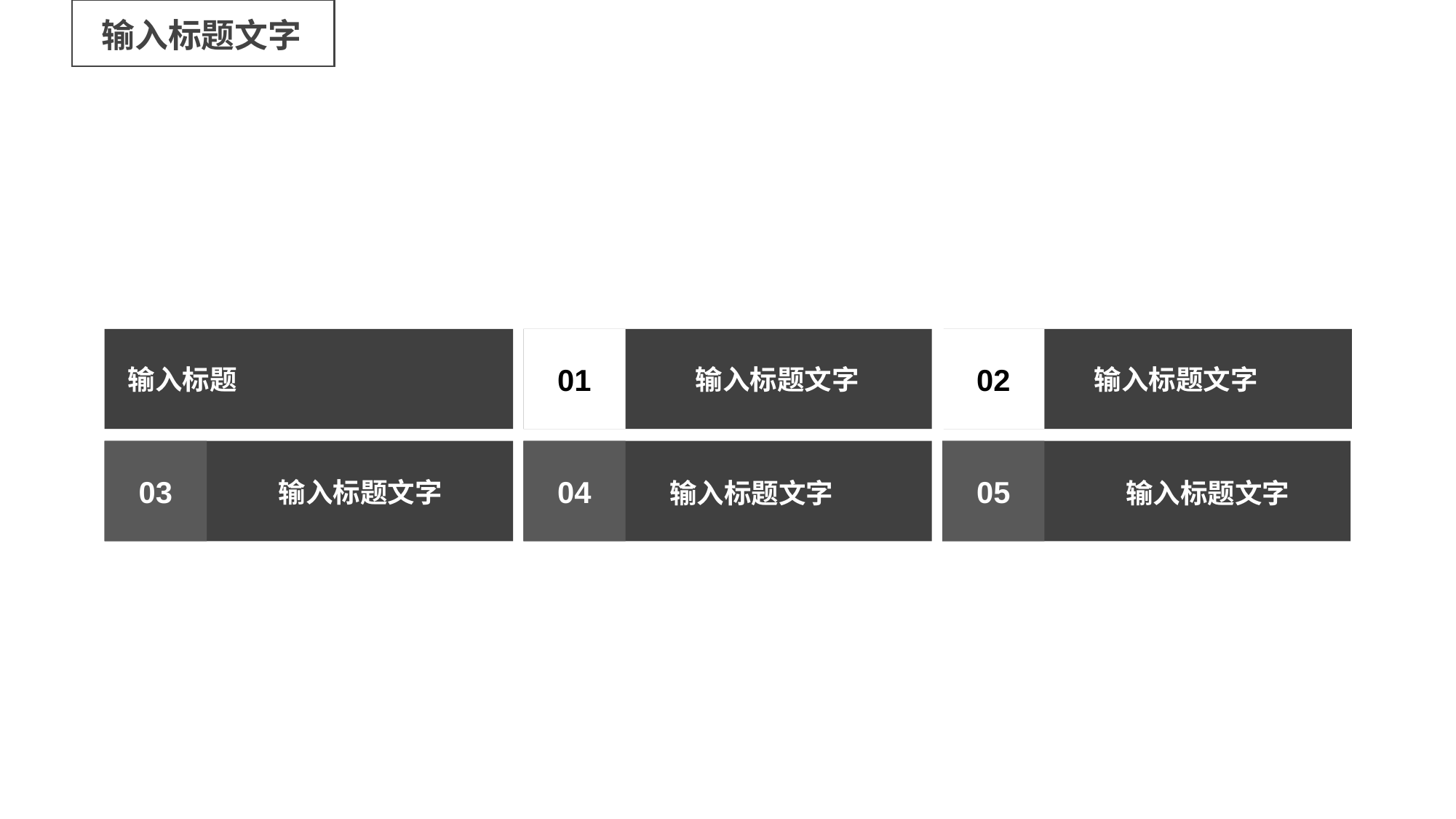

输入标题文字

输入标题

01
输入标题文字
02

输入标题文字

03
输入标题文字

04
输入标题文字

05
输入标题文字